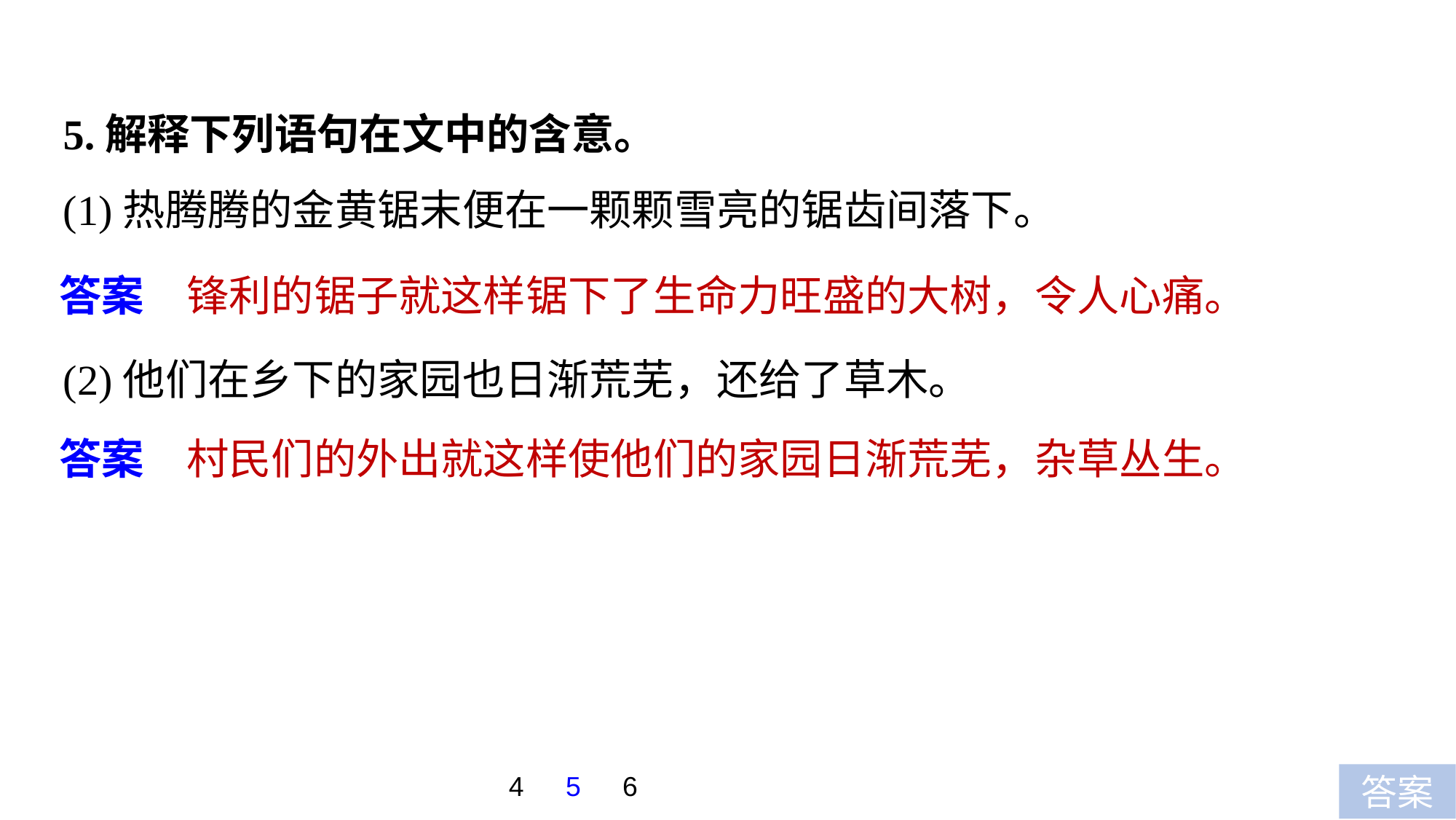

5.解释下列语句在文中的含意。
(1)热腾腾的金黄锯末便在一颗颗雪亮的锯齿间落下。
答案　锋利的锯子就这样锯下了生命力旺盛的大树，令人心痛。
(2)他们在乡下的家园也日渐荒芜，还给了草木。
答案　村民们的外出就这样使他们的家园日渐荒芜，杂草丛生。
4
5
6
答案